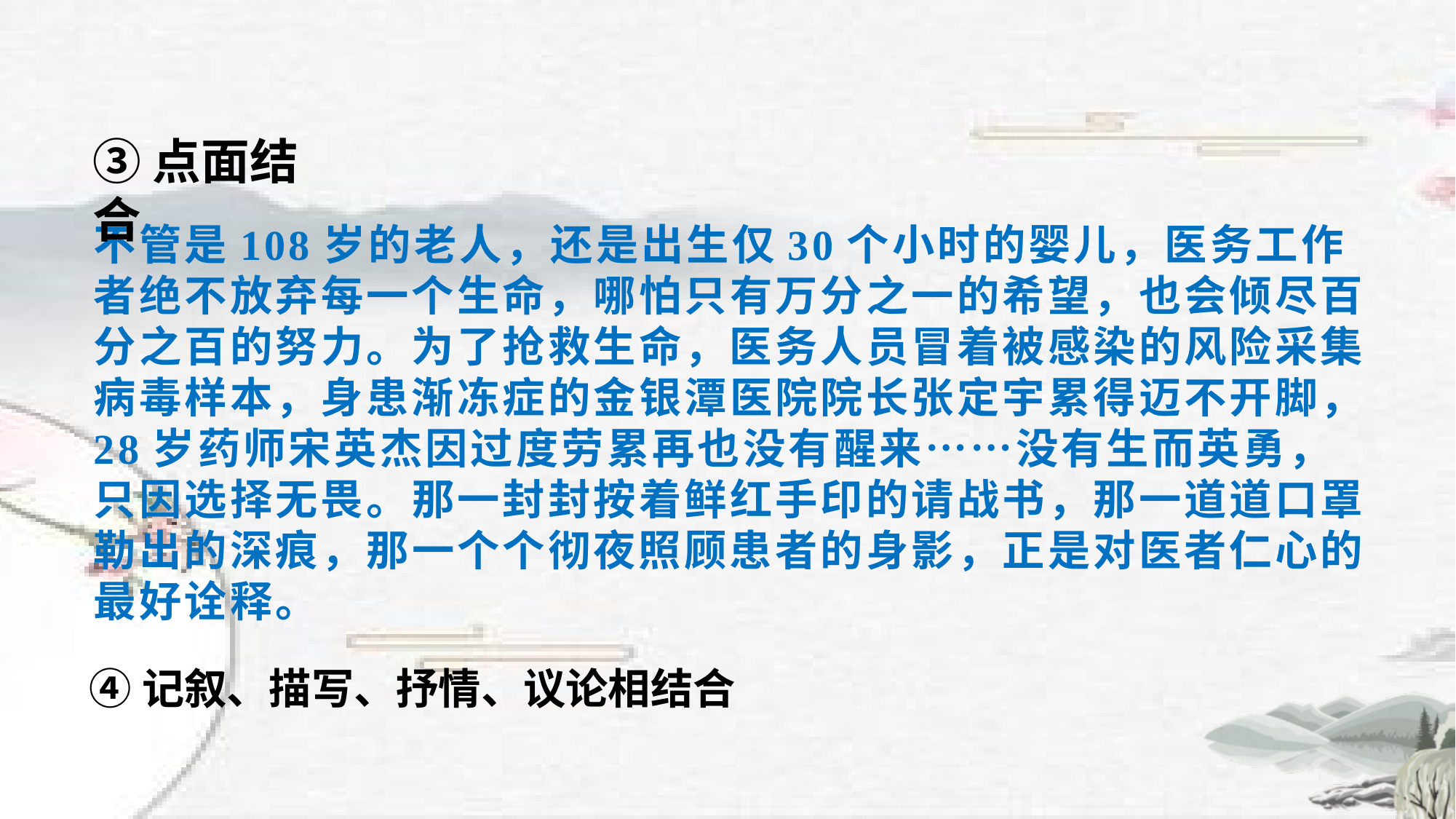

③点面结合
# 不管是108岁的老人，还是出生仅30个小时的婴儿，医务工作者绝不放弃每一个生命，哪怕只有万分之一的希望，也会倾尽百分之百的努力。为了抢救生命，医务人员冒着被感染的风险采集病毒样本，身患渐冻症的金银潭医院院长张定宇累得迈不开脚，28岁药师宋英杰因过度劳累再也没有醒来……没有生而英勇，只因选择无畏。那一封封按着鲜红手印的请战书，那一道道口罩勒出的深痕，那一个个彻夜照顾患者的身影，正是对医者仁心的最好诠释。
④记叙、描写、抒情、议论相结合